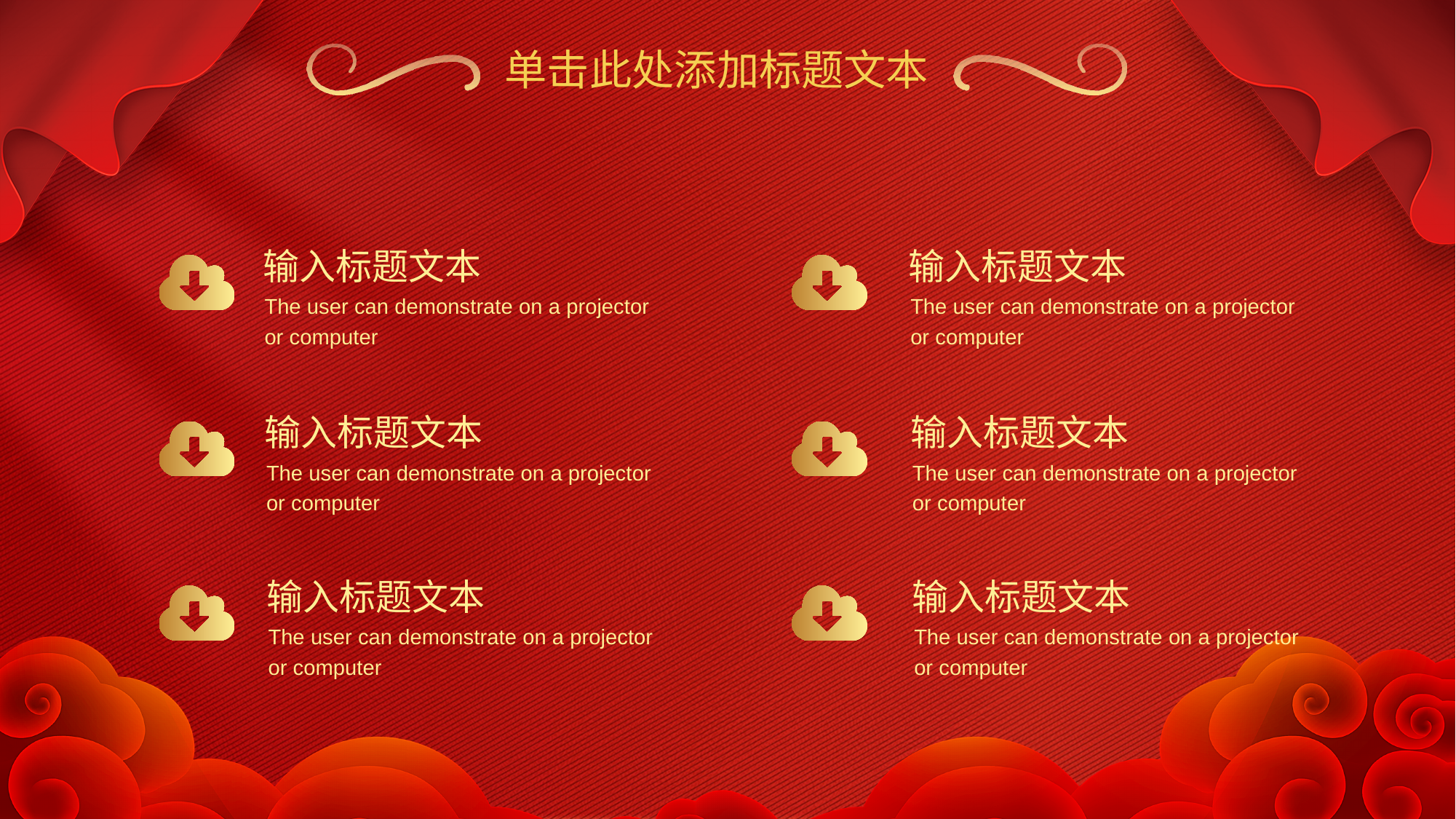

单击此处添加标题文本

输入标题文本
输入标题文本

The user can demonstrate on a projector or computer
The user can demonstrate on a projector or computer
输入标题文本
输入标题文本

The user can demonstrate on a projector or computer
The user can demonstrate on a projector or computer
输入标题文本
输入标题文本

The user can demonstrate on a projector or computer
The user can demonstrate on a projector or computer